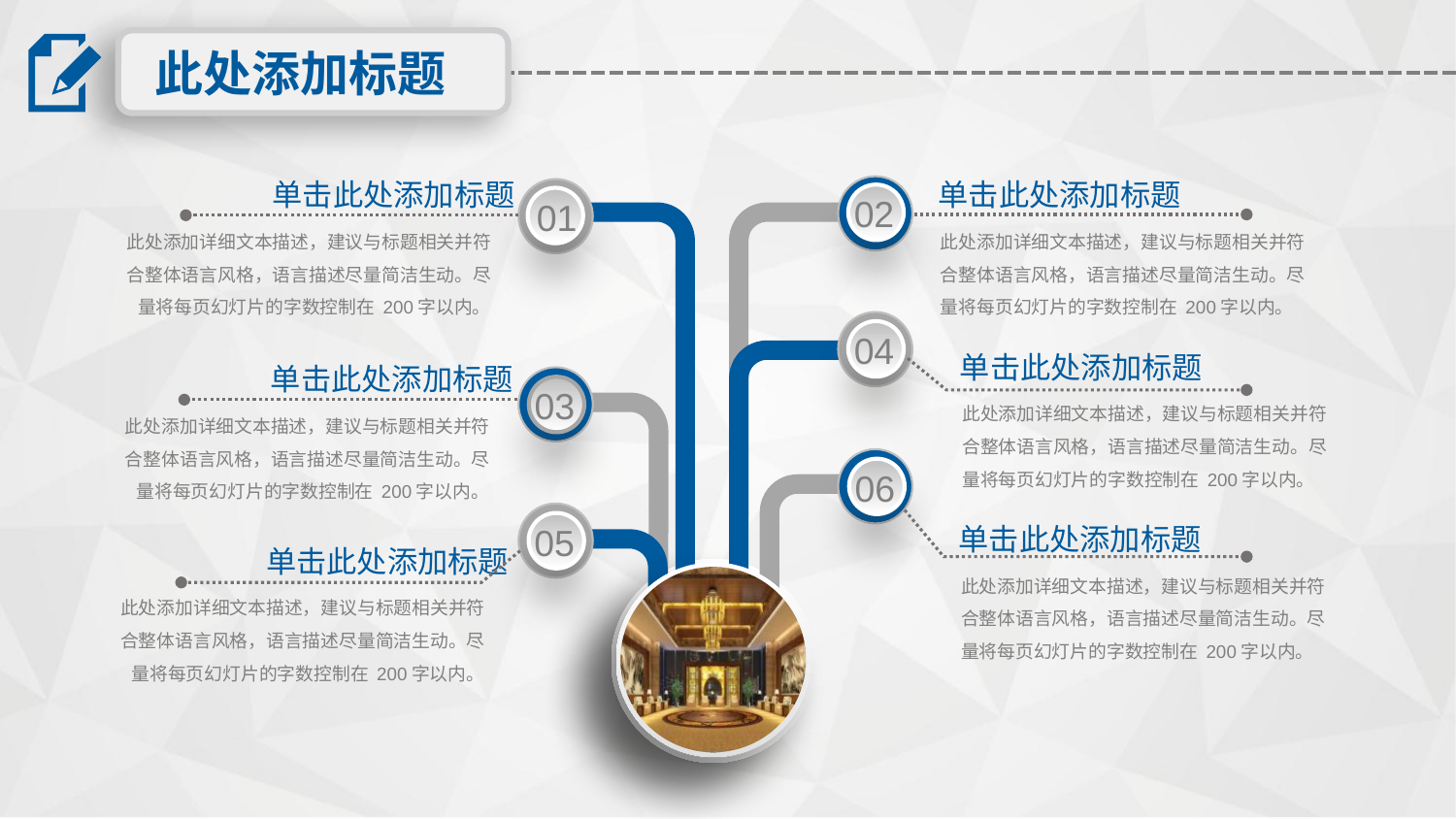

此处添加标题
单击此处添加标题
此处添加详细文本描述，建议与标题相关并符合整体语言风格，语言描述尽量简洁生动。尽量将每页幻灯片的字数控制在 200字以内。
单击此处添加标题
此处添加详细文本描述，建议与标题相关并符合整体语言风格，语言描述尽量简洁生动。尽量将每页幻灯片的字数控制在 200字以内。

02

01

04

单击此处添加标题
此处添加详细文本描述，建议与标题相关并符合整体语言风格，语言描述尽量简洁生动。尽量将每页幻灯片的字数控制在 200字以内。

单击此处添加标题
此处添加详细文本描述，建议与标题相关并符合整体语言风格，语言描述尽量简洁生动。尽量将每页幻灯片的字数控制在 200字以内。

03

06

05

单击此处添加标题
此处添加详细文本描述，建议与标题相关并符合整体语言风格，语言描述尽量简洁生动。尽量将每页幻灯片的字数控制在 200字以内。
单击此处添加标题
此处添加详细文本描述，建议与标题相关并符合整体语言风格，语言描述尽量简洁生动。尽量将每页幻灯片的字数控制在 200字以内。